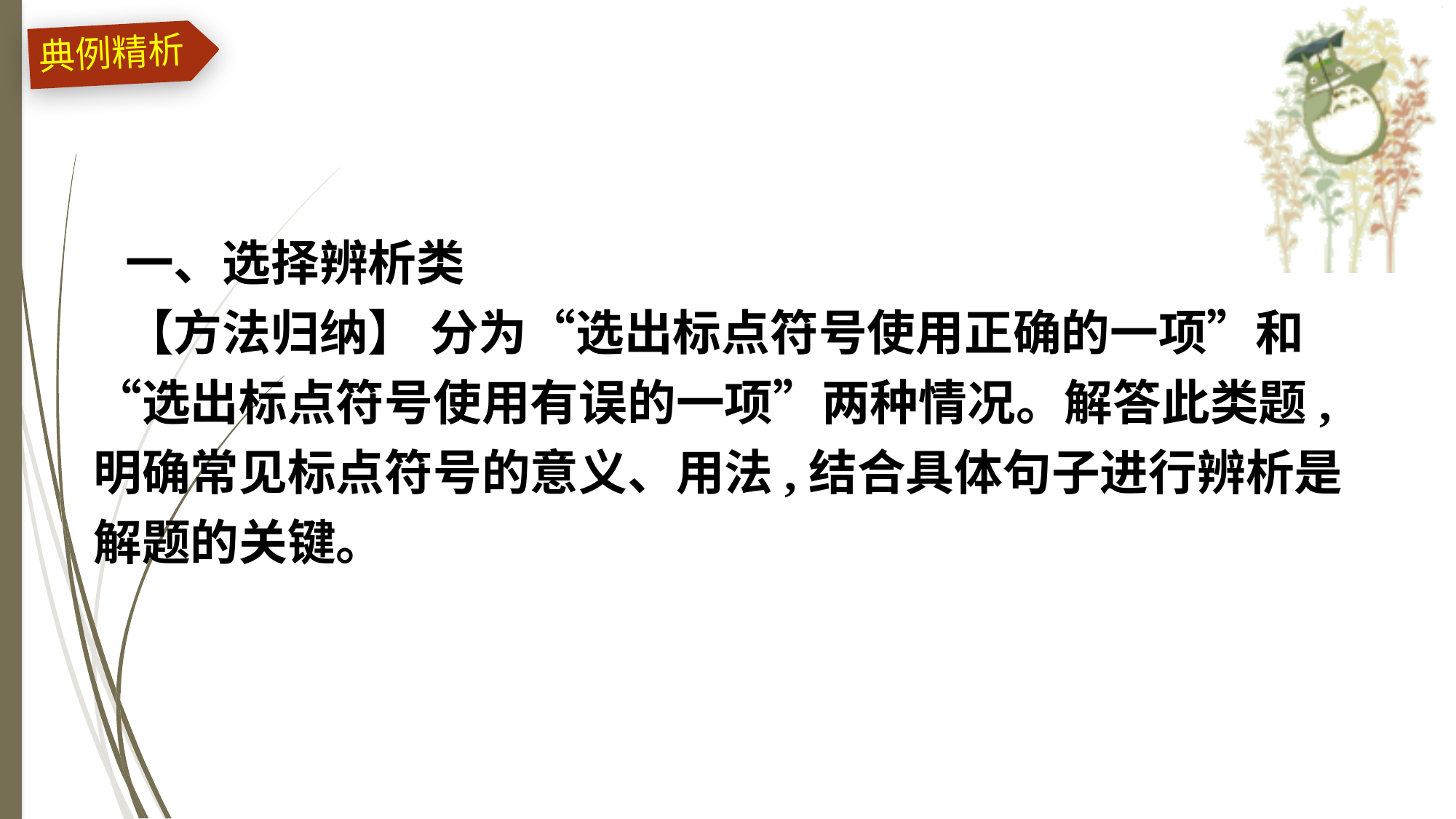

典例精析
一、选择辨析类
【方法归纳】 分为“选出标点符号使用正确的一项”和“选出标点符号使用有误的一项”两种情况。解答此类题,明确常见标点符号的意义、用法,结合具体句子进行辨析是解题的关键。